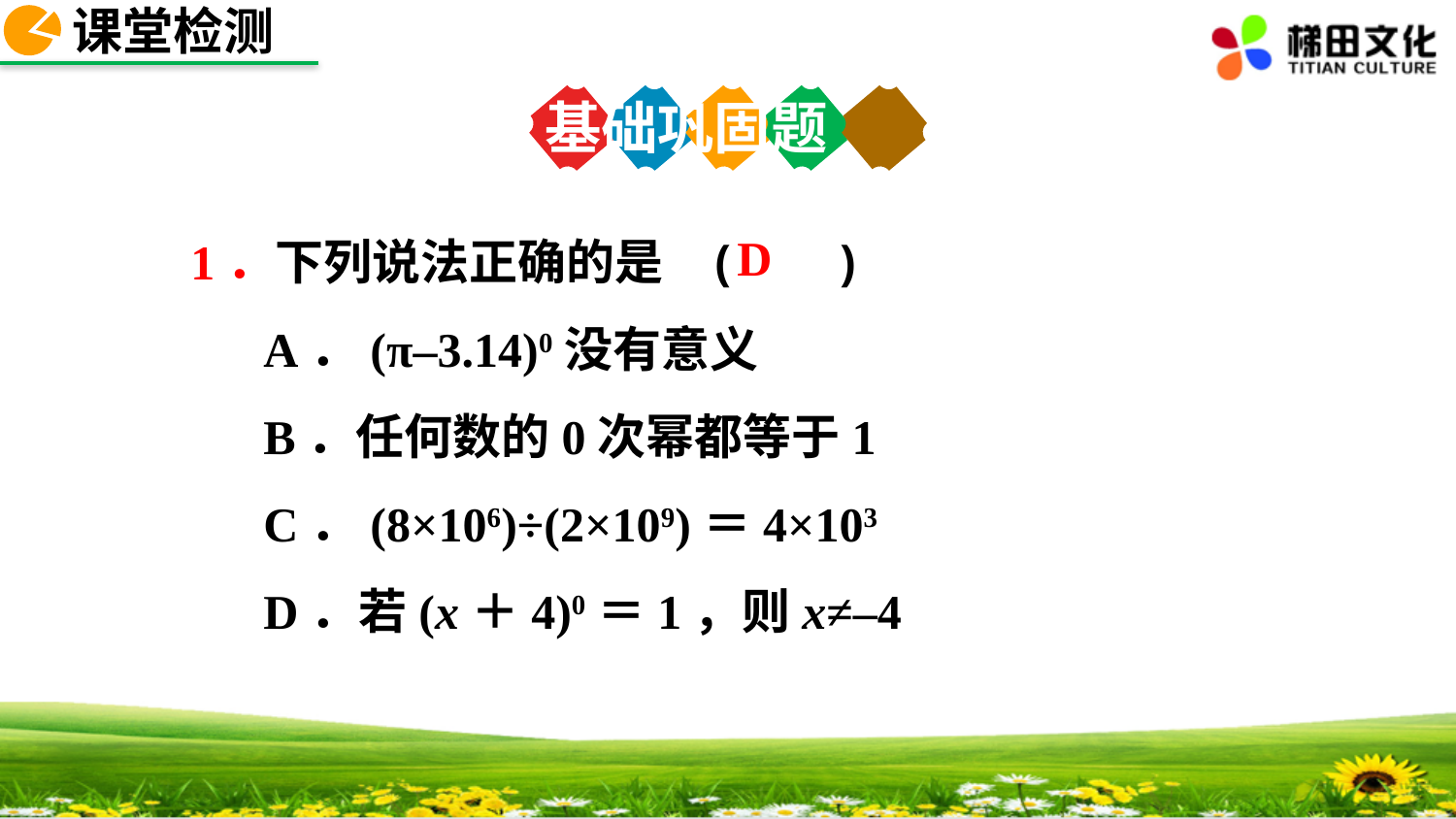

课堂检测

基础巩固题

1．下列说法正确的是   (        )
A．(π–3.14)0没有意义
B．任何数的0次幂都等于1
C．(8×106)÷(2×109)＝4×103
D．若(x＋4)0＝1，则x≠–4
D